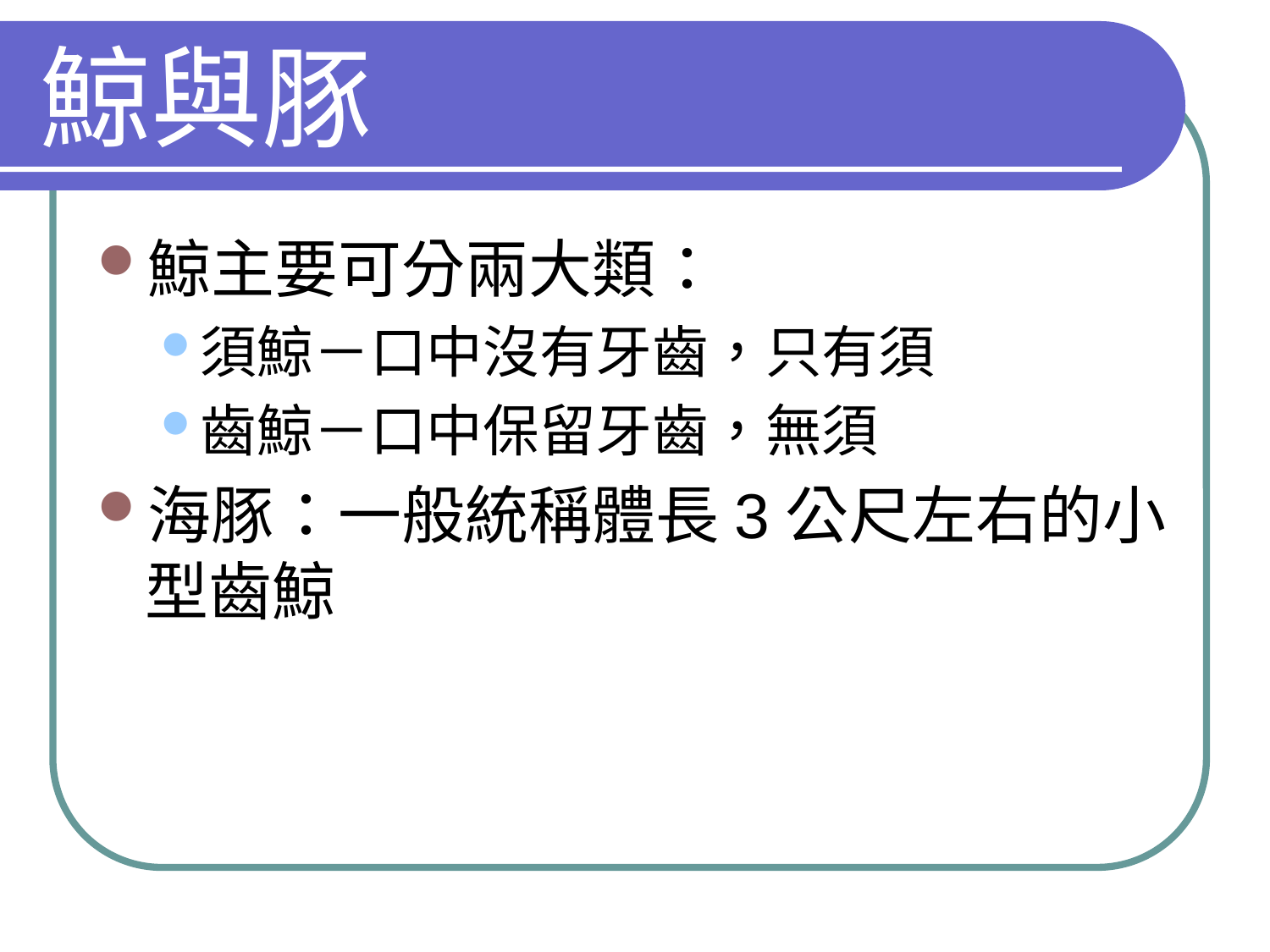

# 鯨與豚
鯨主要可分兩大類：
須鯨－口中沒有牙齒，只有須
齒鯨－口中保留牙齒，無須
海豚：一般統稱體長3公尺左右的小型齒鯨